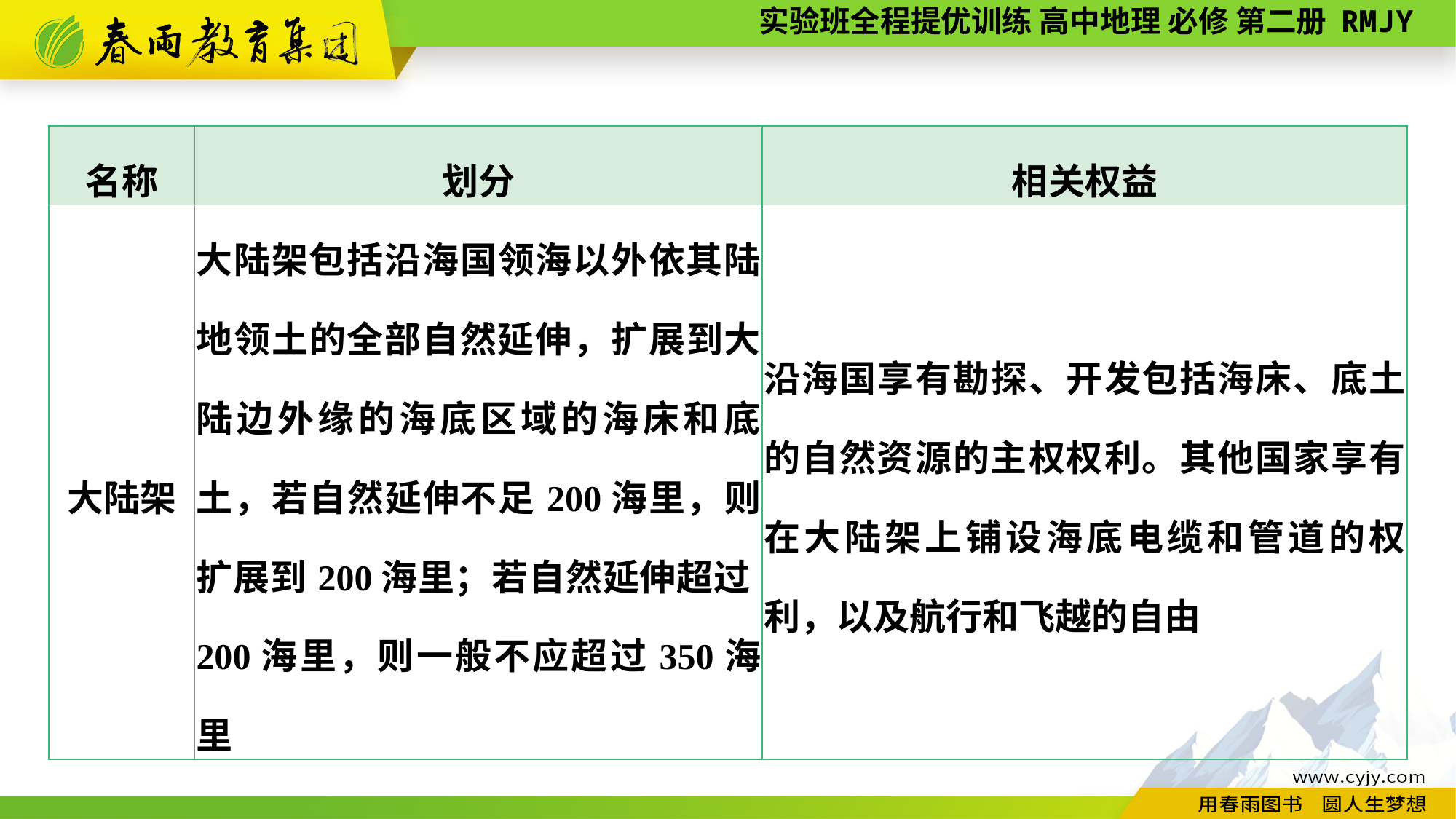

| 名称 | 划分 | 相关权益 |
| --- | --- | --- |
| 大陆架 | 大陆架包括沿海国领海以外依其陆地领土的全部自然延伸，扩展到大陆边外缘的海底区域的海床和底土，若自然延伸不足200海里，则扩展到200海里；若自然延伸超过200海里，则一般不应超过350海里 | 沿海国享有勘探、开发包括海床、底土的自然资源的主权权利。其他国家享有在大陆架上铺设海底电缆和管道的权利，以及航行和飞越的自由 |